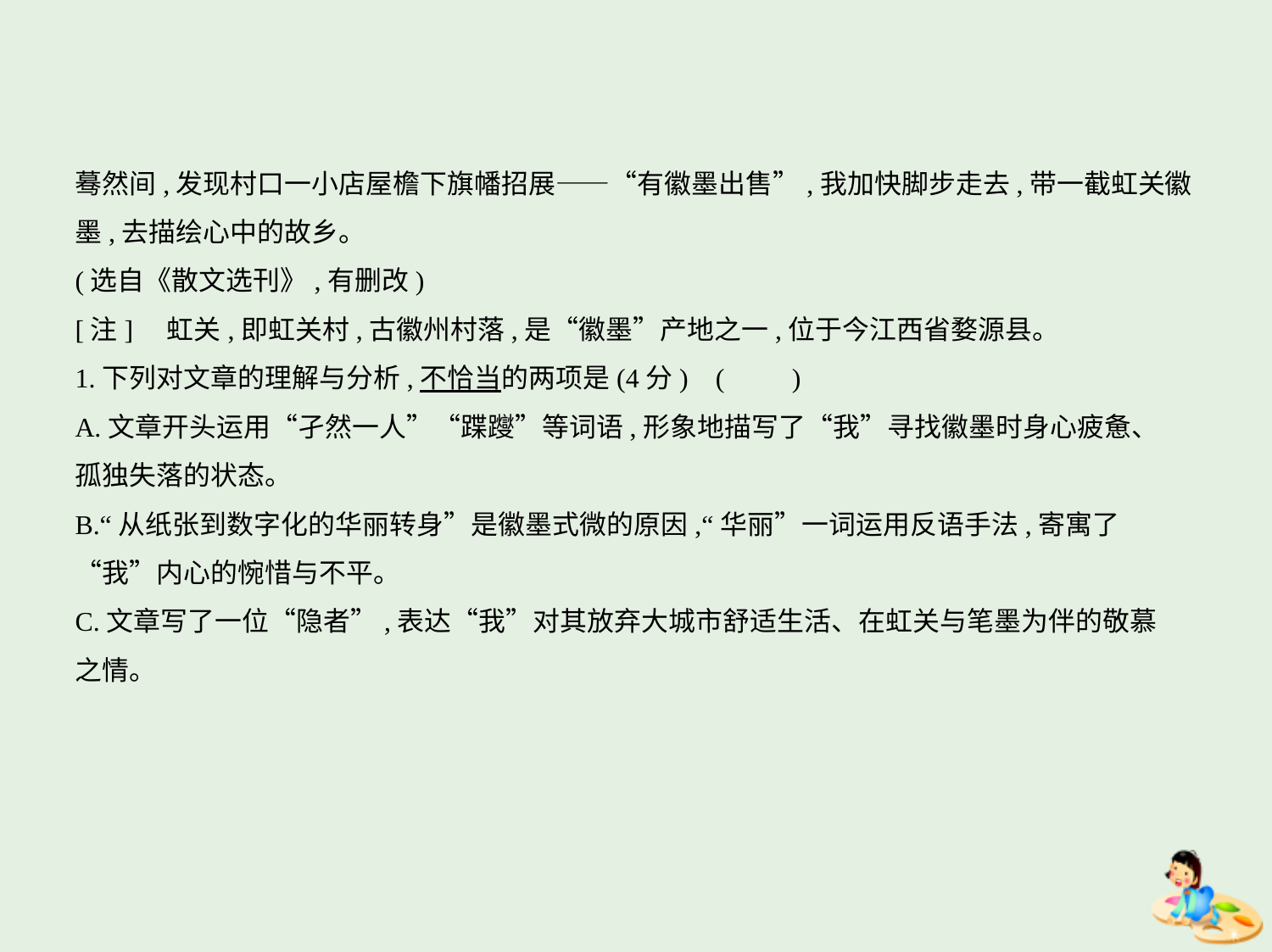

蓦然间,发现村口一小店屋檐下旗幡招展——“有徽墨出售”,我加快脚步走去,带一截虹关徽
墨,去描绘心中的故乡。
(选自《散文选刊》,有删改)
[注]    虹关,即虹关村,古徽州村落,是“徽墨”产地之一,位于今江西省婺源县。
1.下列对文章的理解与分析,不恰当的两项是(4分) (　　)
A.文章开头运用“孑然一人”“蹀躞”等词语,形象地描写了“我”寻找徽墨时身心疲惫、
孤独失落的状态。
B.“从纸张到数字化的华丽转身”是徽墨式微的原因,“华丽”一词运用反语手法,寄寓了
“我”内心的惋惜与不平。
C.文章写了一位“隐者”,表达“我”对其放弃大城市舒适生活、在虹关与笔墨为伴的敬慕
之情。